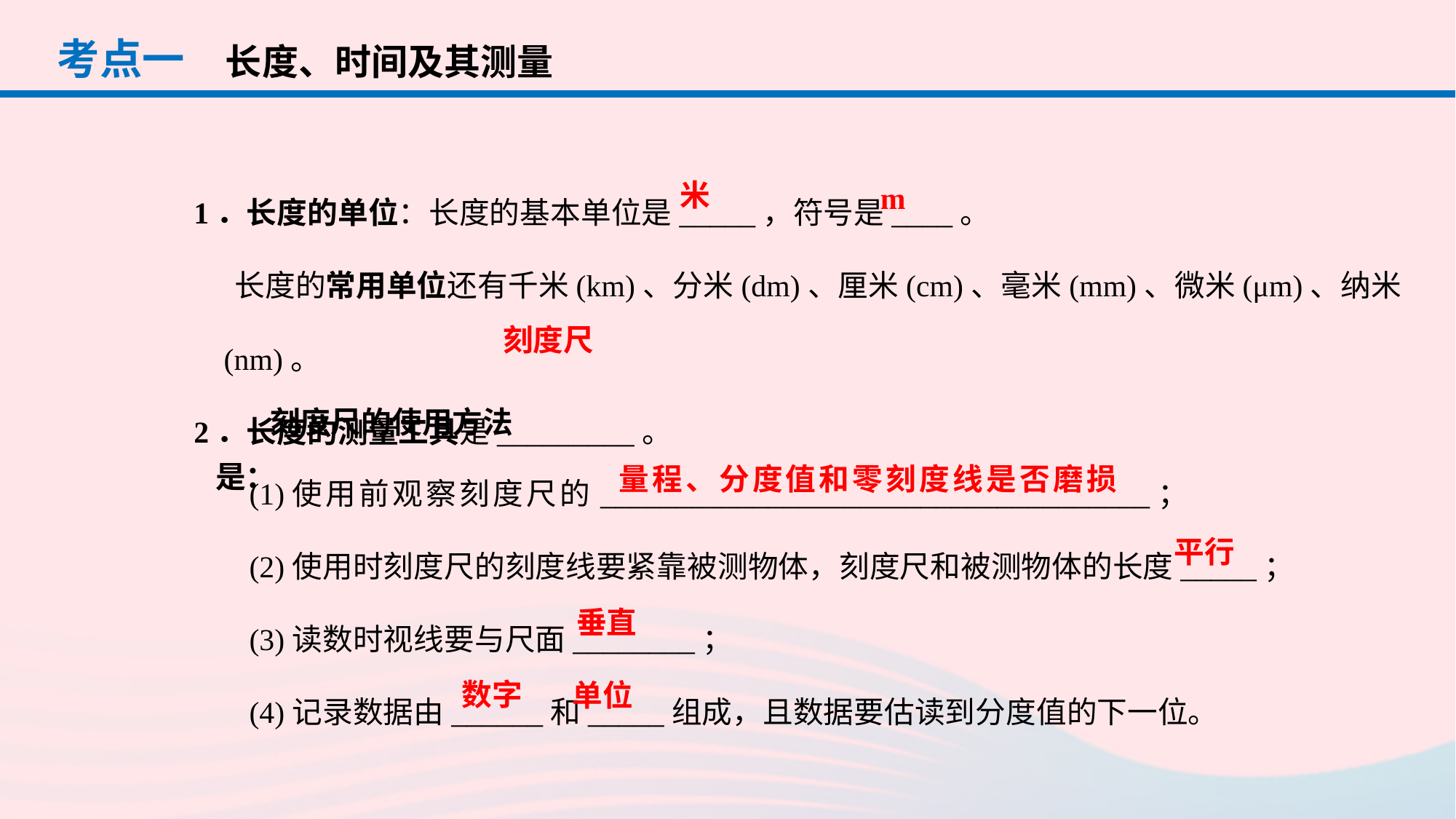

考点一
长度、时间及其测量
1．长度的单位：长度的基本单位是_____，符号是____。
     长度的常用单位还有千米(km)、分米(dm)、厘米(cm)、毫米(mm)、微米(μm)、纳米(nm)。
2．长度的测量工具是_________。
米
m
刻度尺
刻度尺的使用方法是：
(1)使用前观察刻度尺的____________________________________；
(2)使用时刻度尺的刻度线要紧靠被测物体，刻度尺和被测物体的长度_____；
(3)读数时视线要与尺面________；
(4)记录数据由______和_____组成，且数据要估读到分度值的下一位。
量程、分度值和零刻度线是否磨损
平行
垂直
数字
单位